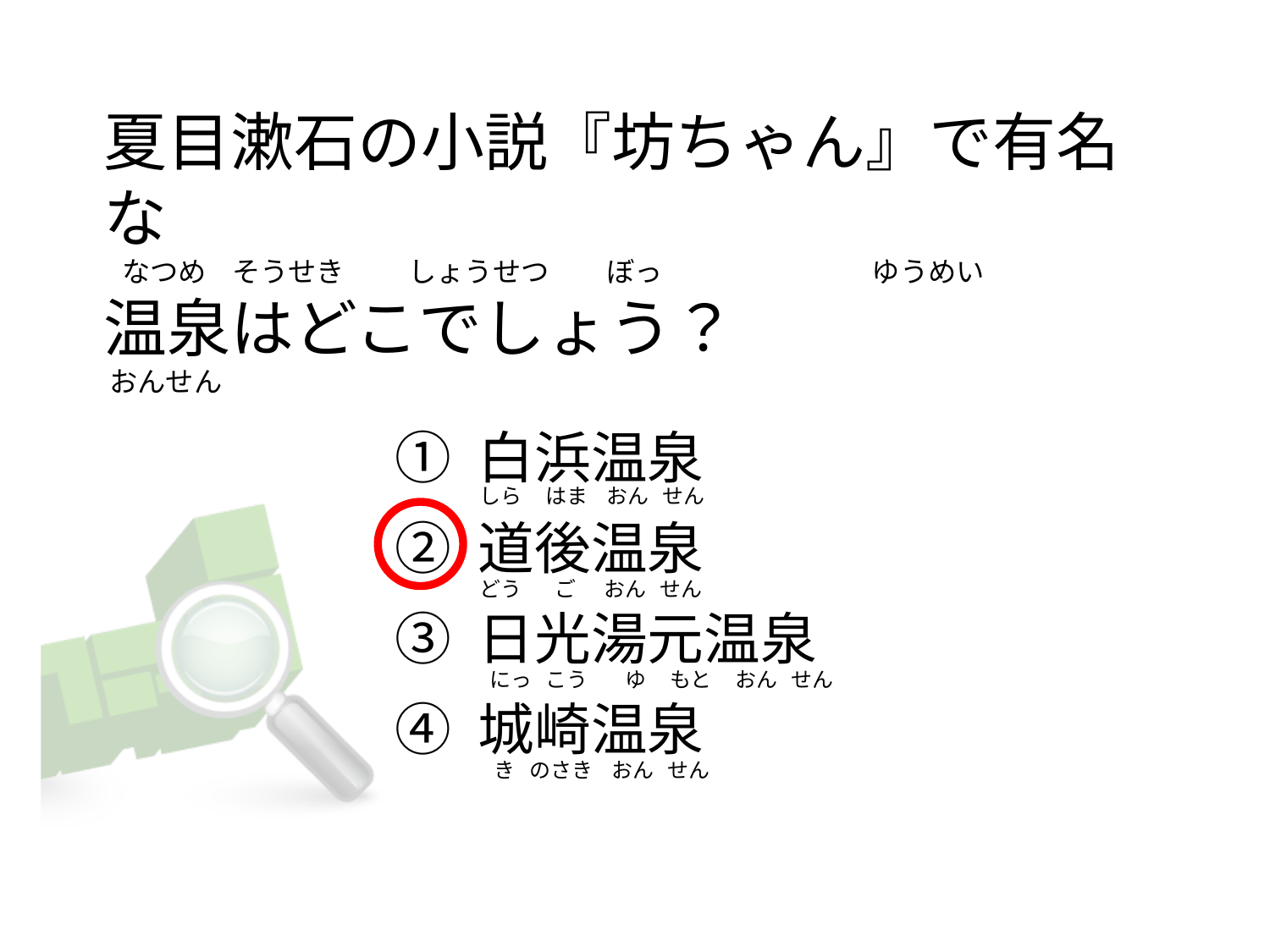

# 夏目漱石の小説『坊ちゃん』で有名な    なつめ    そうせき          しょうせつ         ぼっ                                 ゆうめい 温泉はどこでしょう？  おんせん
① 白浜温泉
② 道後温泉
③ 日光湯元温泉
④ 城崎温泉
しら     はま    おん   せん

どう       ご      おん   せん
 にっ   こう        ゆ     もと     おん   せん
  き   のさき    おん   せん